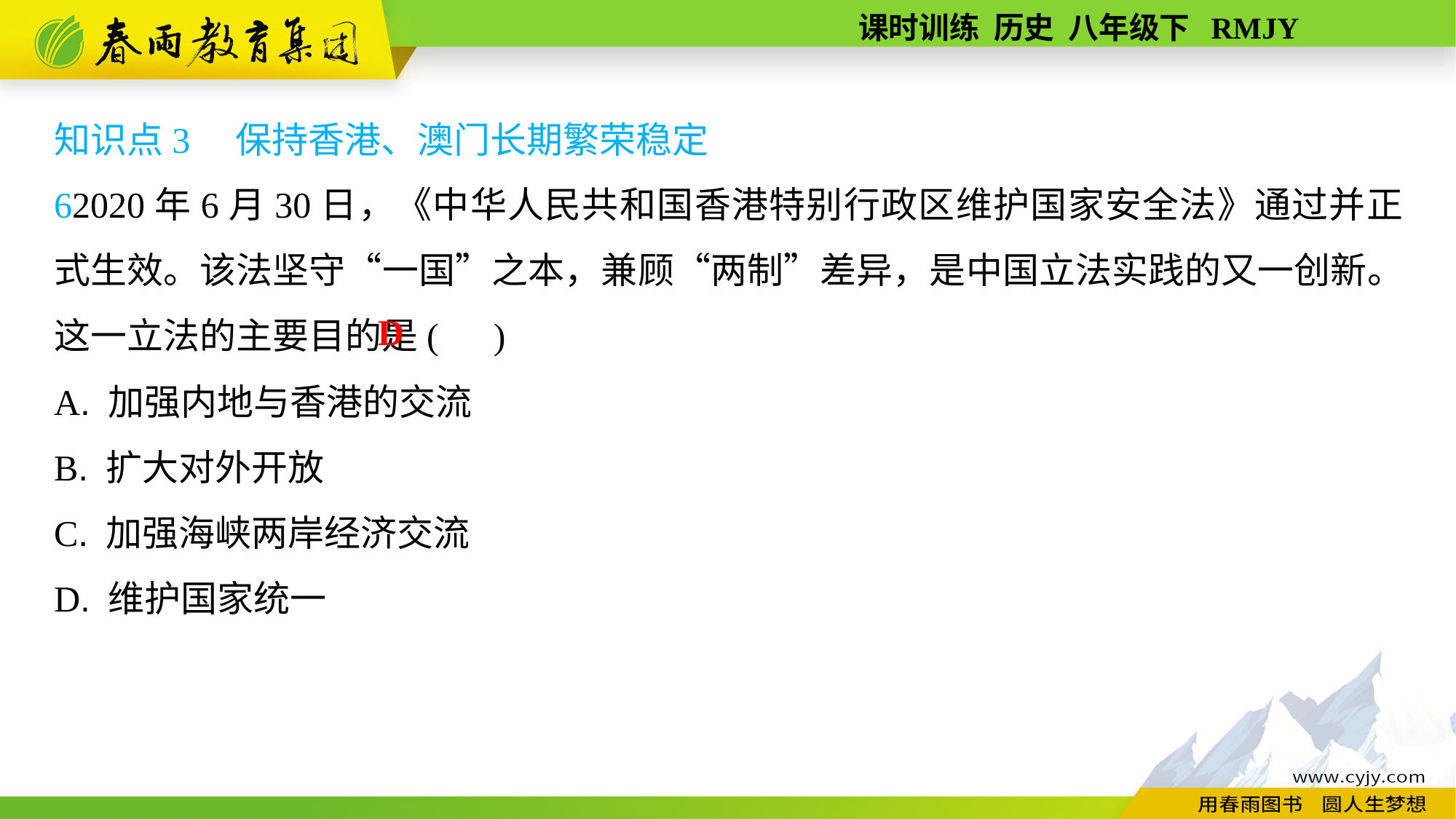

知识点3　保持香港、澳门长期繁荣稳定
62020年6月30日，《中华人民共和国香港特别行政区维护国家安全法》通过并正式生效。该法坚守“一国”之本，兼顾“两制”差异，是中国立法实践的又一创新。这一立法的主要目的是(      )
A. 加强内地与香港的交流
B. 扩大对外开放
C. 加强海峡两岸经济交流
D. 维护国家统一
D